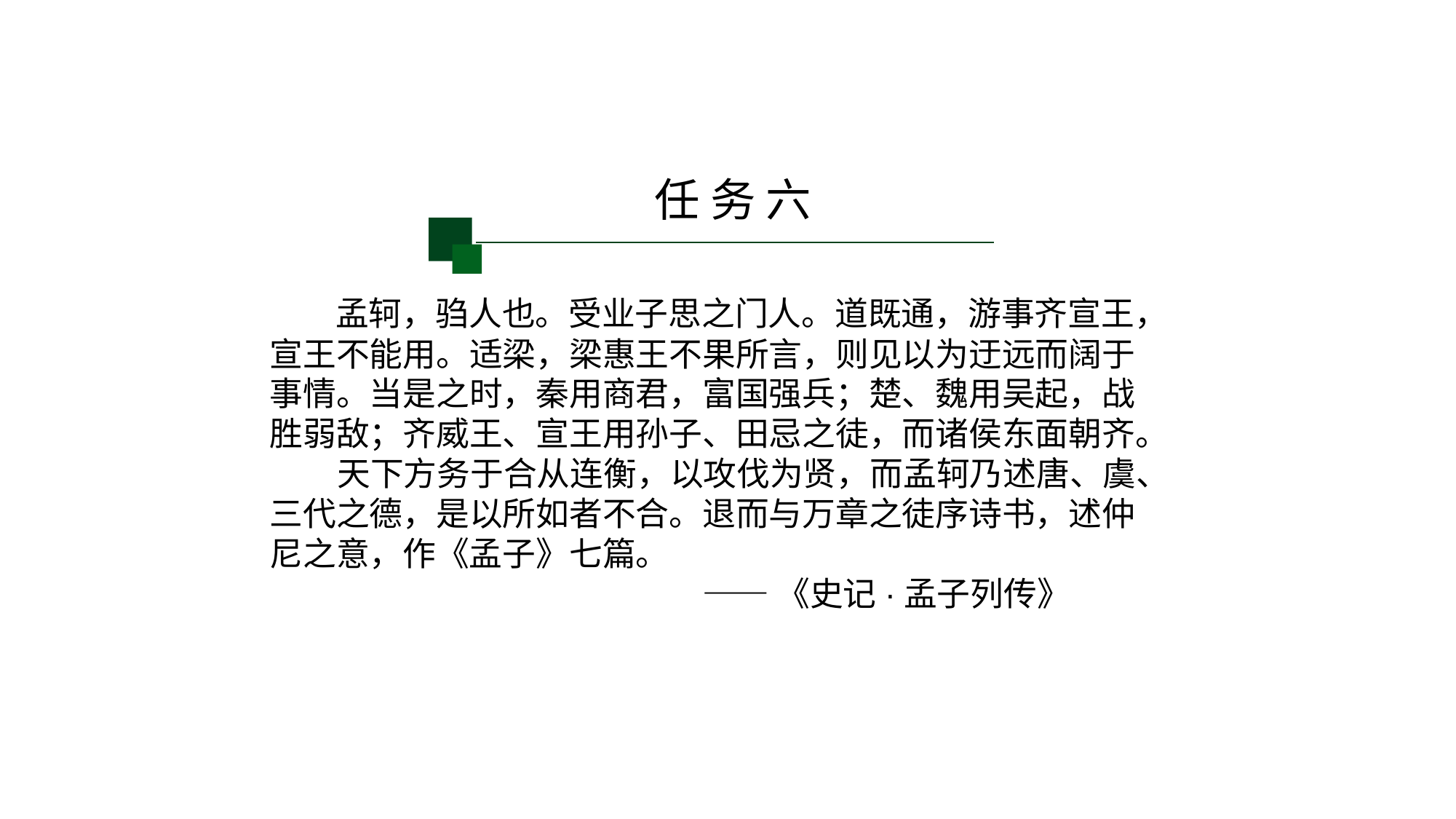

任 务 六

       孟轲，驺人也。受业子思之门人。道既通，游事齐宣王，宣王不能用。适梁，梁惠王不果所言，则见以为迂远而阔于事情。当是之时，秦用商君，富国强兵；楚、魏用吴起，战胜弱敌；齐威王、宣王用孙子、田忌之徒，而诸侯东面朝齐。
        天下方务于合从连衡，以攻伐为贤，而孟轲乃述唐、虞、三代之德，是以所如者不合。退而与万章之徒序诗书，述仲尼之意，作《孟子》七篇。
                                                          ——《史记·孟子列传》